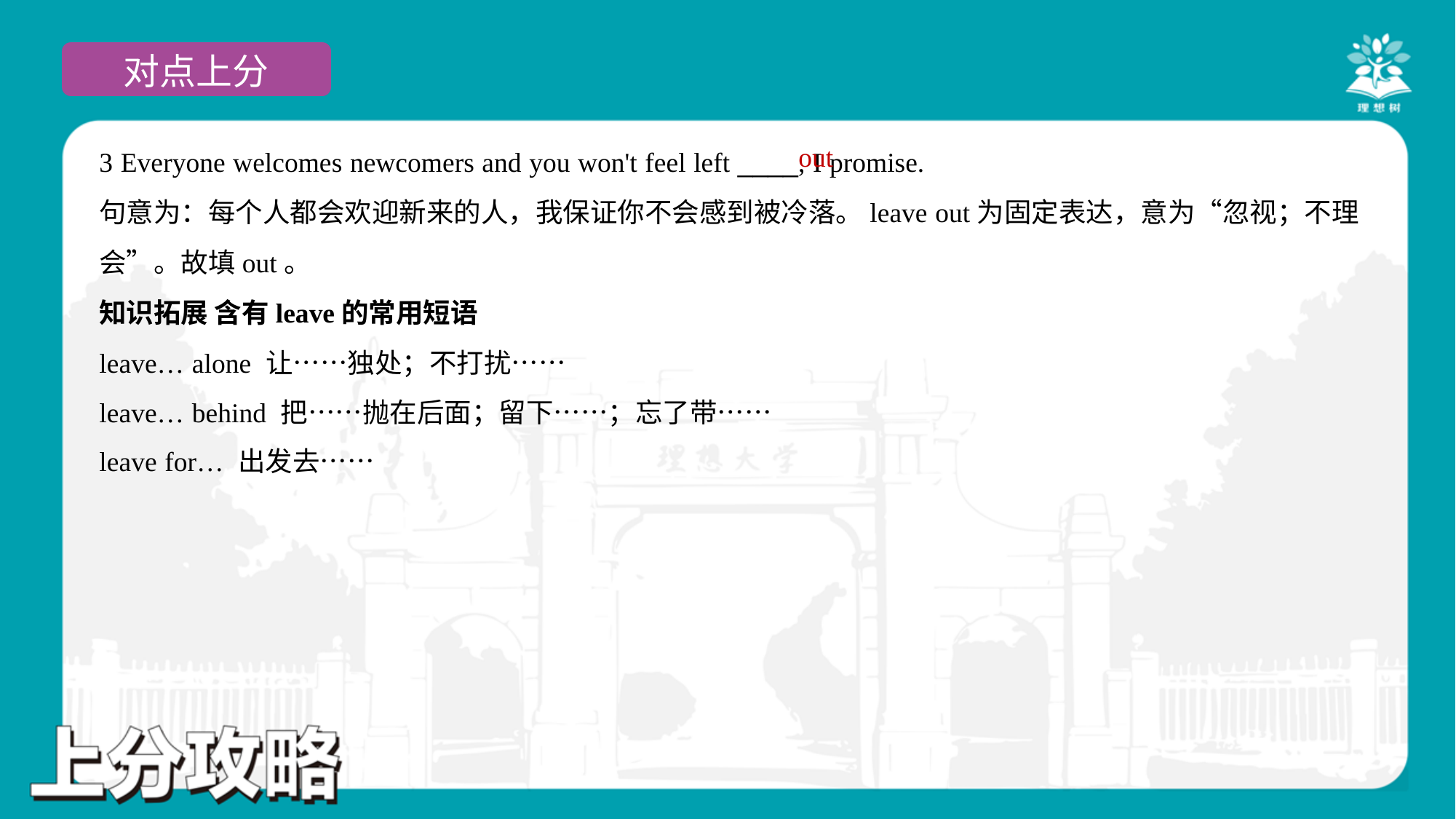

out
3 Everyone welcomes newcomers and you won't feel left ____, I promise.
句意为：每个人都会欢迎新来的人，我保证你不会感到被冷落。leave out为固定表达，意为“忽视；不理
会”。故填out。
知识拓展 含有leave的常用短语
leave… alone 让……独处；不打扰……
leave… behind 把……抛在后面；留下……；忘了带……
leave for… 出发去……